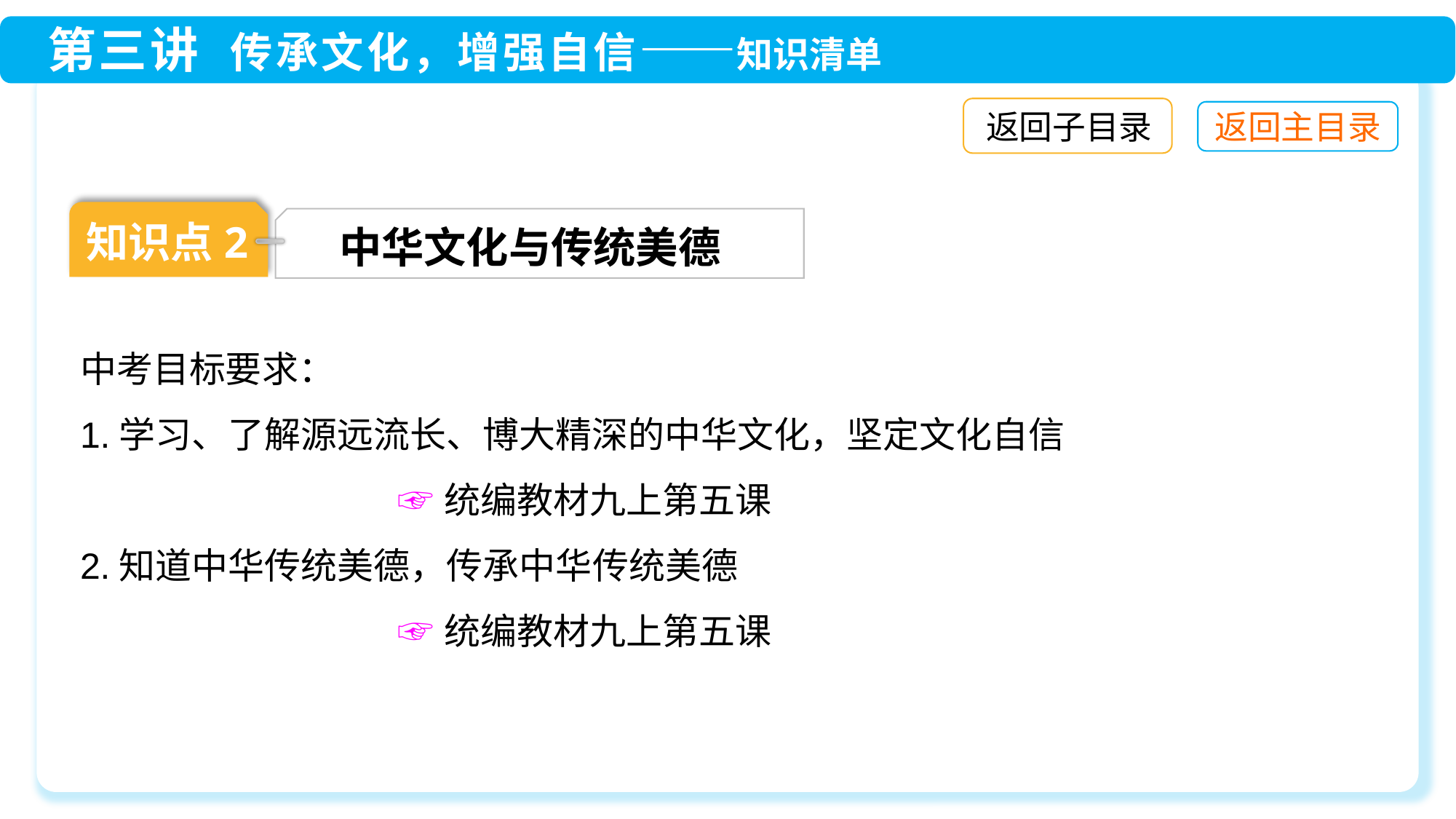

返回子目录
知识点2
中华文化与传统美德

中考目标要求：
1.学习、了解源远流长、博大精深的中华文化，坚定文化自信
                                       ☞统编教材九上第五课
2.知道中华传统美德，传承中华传统美德
                                       ☞统编教材九上第五课